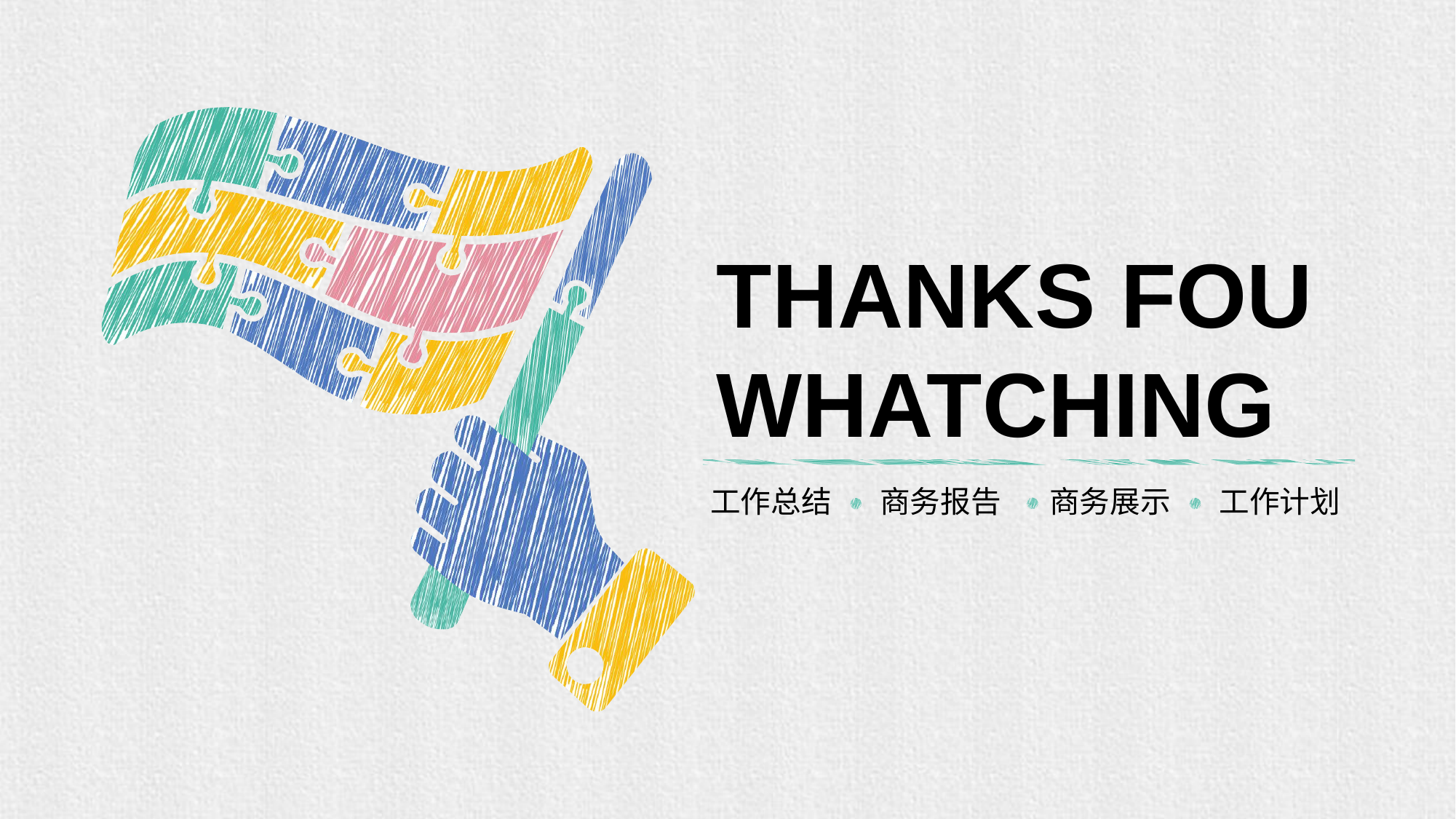

THANKS FOU
WHATCHING
工作总结
商务报告
商务展示
工作计划